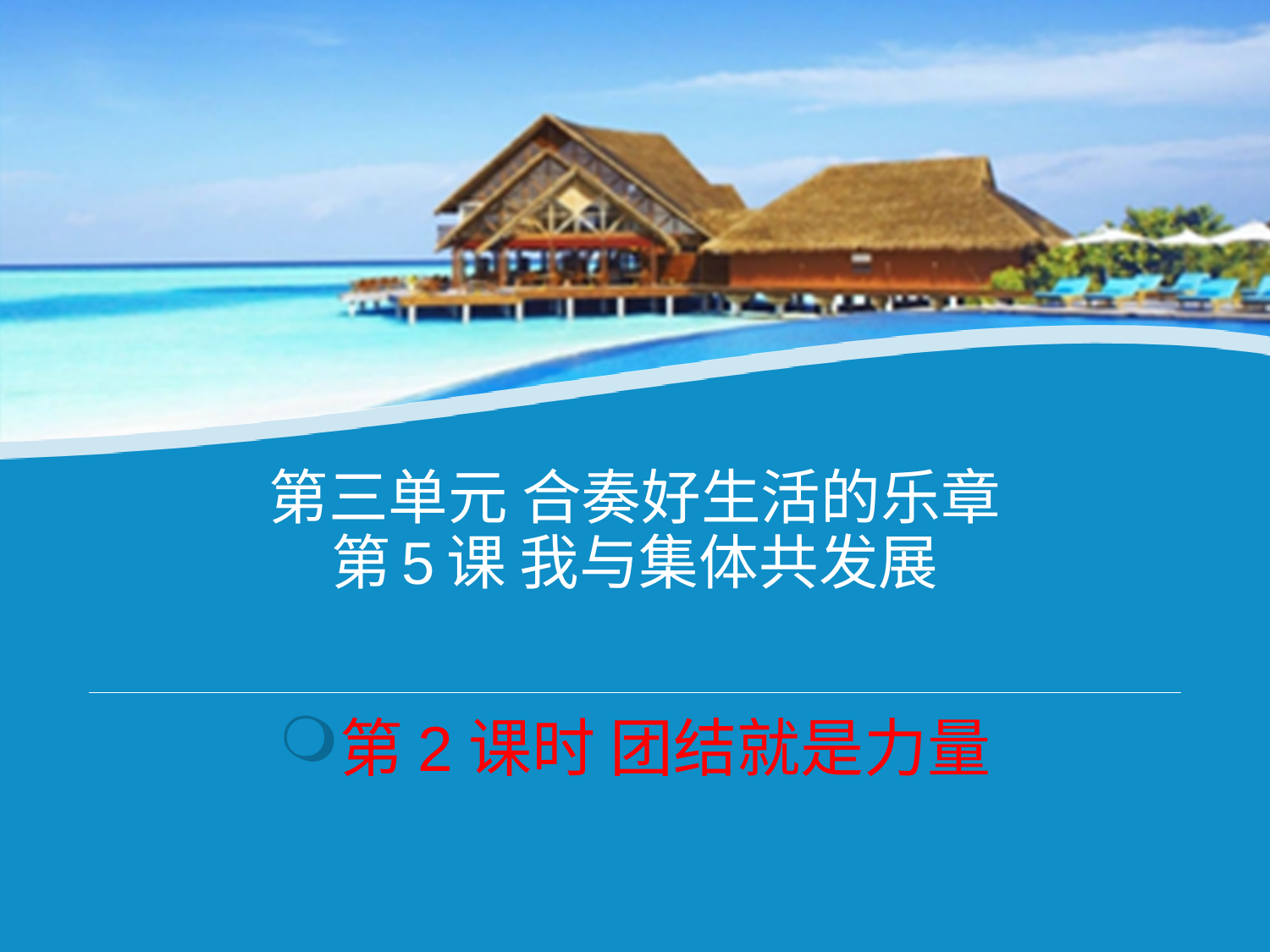

# 第三单元 合奏好生活的乐章 第5课 我与集体共发展
第2课时 团结就是力量